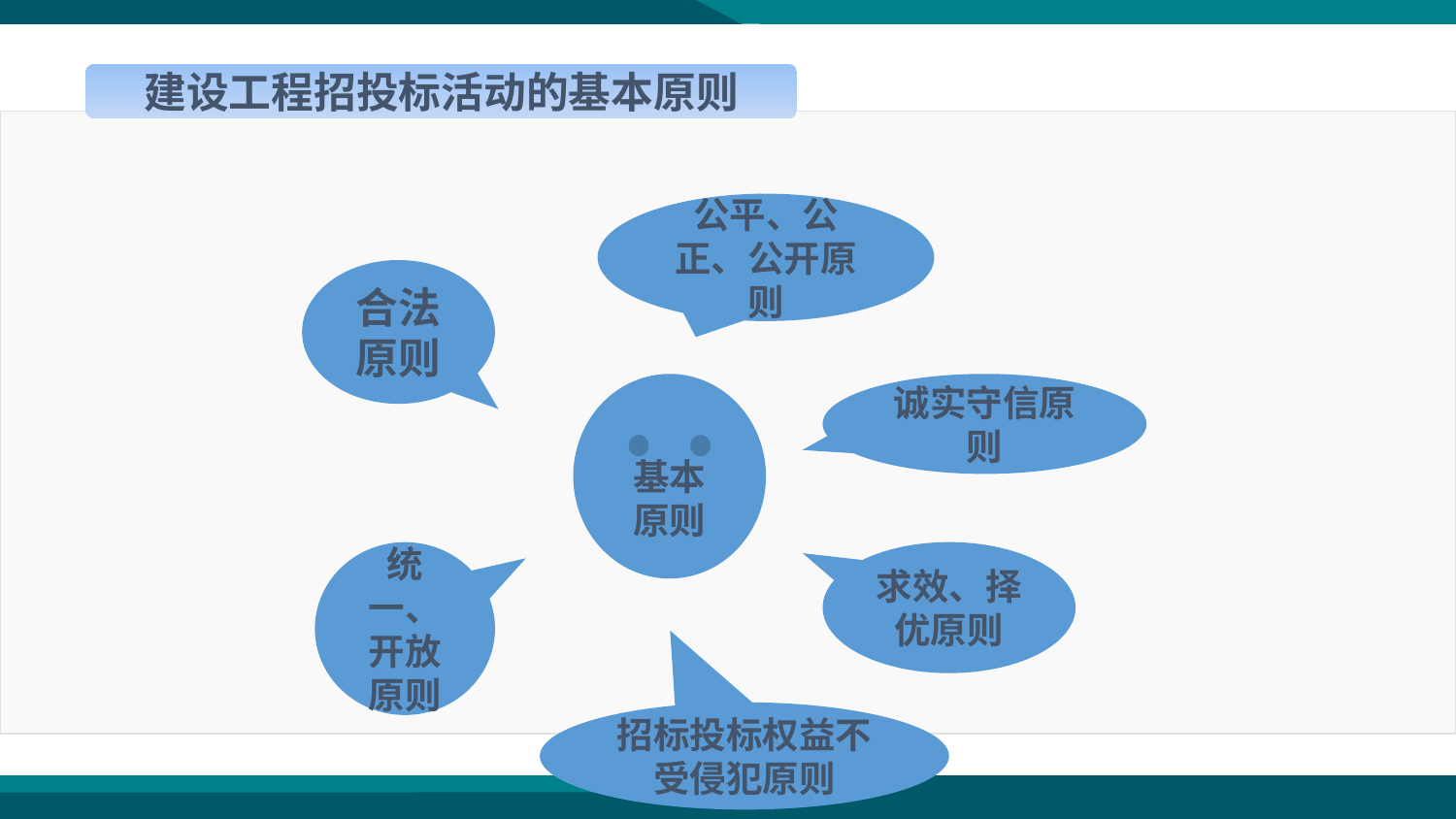

建设工程招投标活动的基本原则
公平、公正、公开原则
合法原则

基本
原则
诚实守信原则
统一、开放原则
求效、择优原则
招标投标权益不受侵犯原则